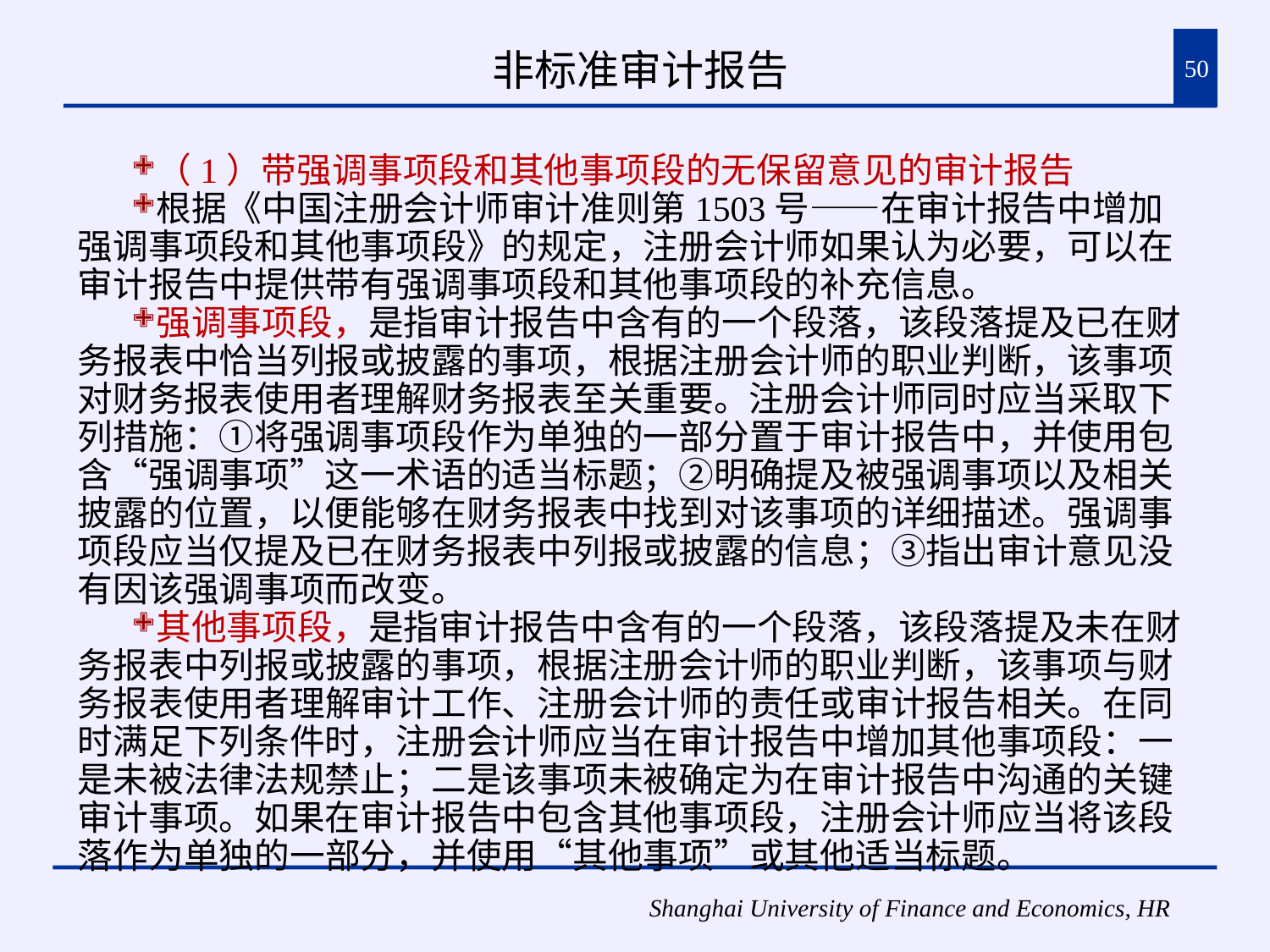

# 非标准审计报告
50
（1）带强调事项段和其他事项段的无保留意见的审计报告
根据《中国注册会计师审计准则第1503号——在审计报告中增加强调事项段和其他事项段》的规定，注册会计师如果认为必要，可以在审计报告中提供带有强调事项段和其他事项段的补充信息。
强调事项段，是指审计报告中含有的一个段落，该段落提及已在财务报表中恰当列报或披露的事项，根据注册会计师的职业判断，该事项对财务报表使用者理解财务报表至关重要。注册会计师同时应当采取下列措施：①将强调事项段作为单独的一部分置于审计报告中，并使用包含“强调事项”这一术语的适当标题；②明确提及被强调事项以及相关披露的位置，以便能够在财务报表中找到对该事项的详细描述。强调事项段应当仅提及已在财务报表中列报或披露的信息；③指出审计意见没有因该强调事项而改变。
其他事项段，是指审计报告中含有的一个段落，该段落提及未在财务报表中列报或披露的事项，根据注册会计师的职业判断，该事项与财务报表使用者理解审计工作、注册会计师的责任或审计报告相关。在同时满足下列条件时，注册会计师应当在审计报告中增加其他事项段：一是未被法律法规禁止；二是该事项未被确定为在审计报告中沟通的关键审计事项。如果在审计报告中包含其他事项段，注册会计师应当将该段落作为单独的一部分，并使用“其他事项”或其他适当标题。